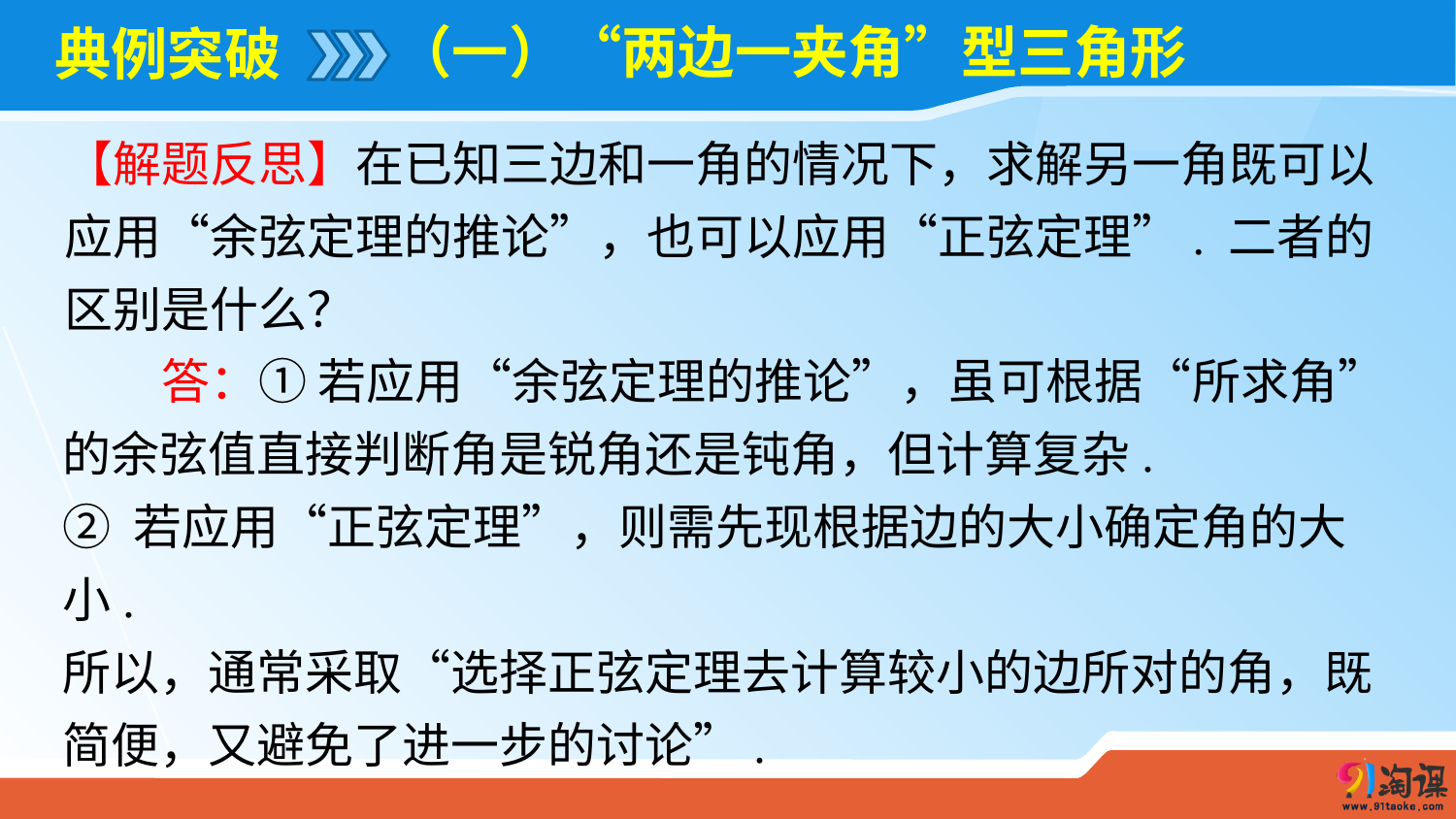

（一）“两边一夹角”型三角形
# 典例突破
【解题反思】在已知三边和一角的情况下，求解另一角既可以应用“余弦定理的推论”，也可以应用“正弦定理”. 二者的区别是什么？
        答：① 若应用“余弦定理的推论”，虽可根据“所求角”的余弦值直接判断角是锐角还是钝角，但计算复杂.
② 若应用“正弦定理”，则需先现根据边的大小确定角的大小.
所以，通常采取“选择正弦定理去计算较小的边所对的角，既简便，又避免了进一步的讨论”.